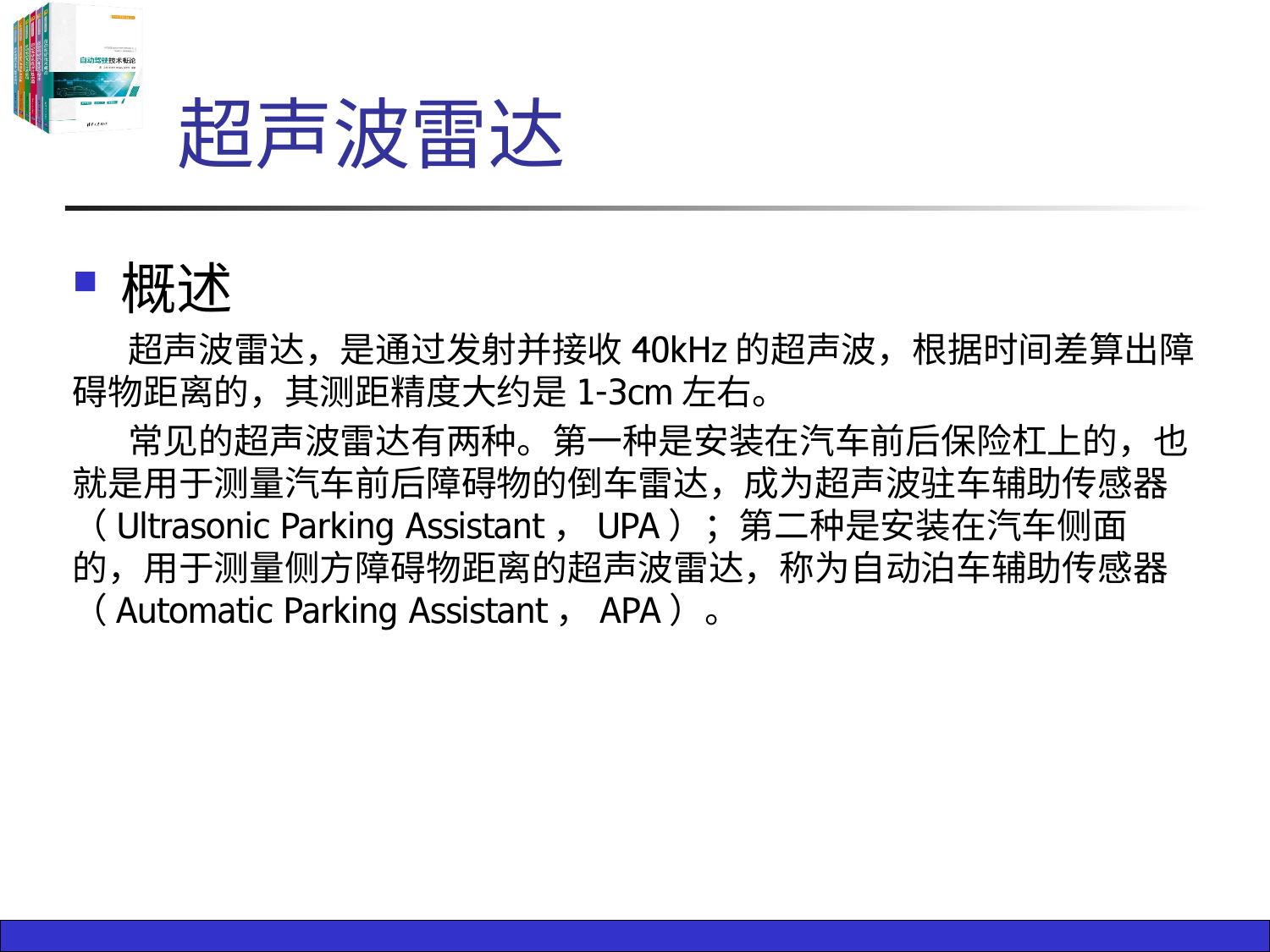

# 超声波雷达
概述
      超声波雷达，是通过发射并接收40kHz的超声波，根据时间差算出障碍物距离的，其测距精度大约是1-3cm左右。
      常见的超声波雷达有两种。第一种是安装在汽车前后保险杠上的，也就是用于测量汽车前后障碍物的倒车雷达，成为超声波驻车辅助传感器（Ultrasonic Parking Assistant，UPA）；第二种是安装在汽车侧面的，用于测量侧方障碍物距离的超声波雷达，称为自动泊车辅助传感器（Automatic Parking Assistant，APA）。